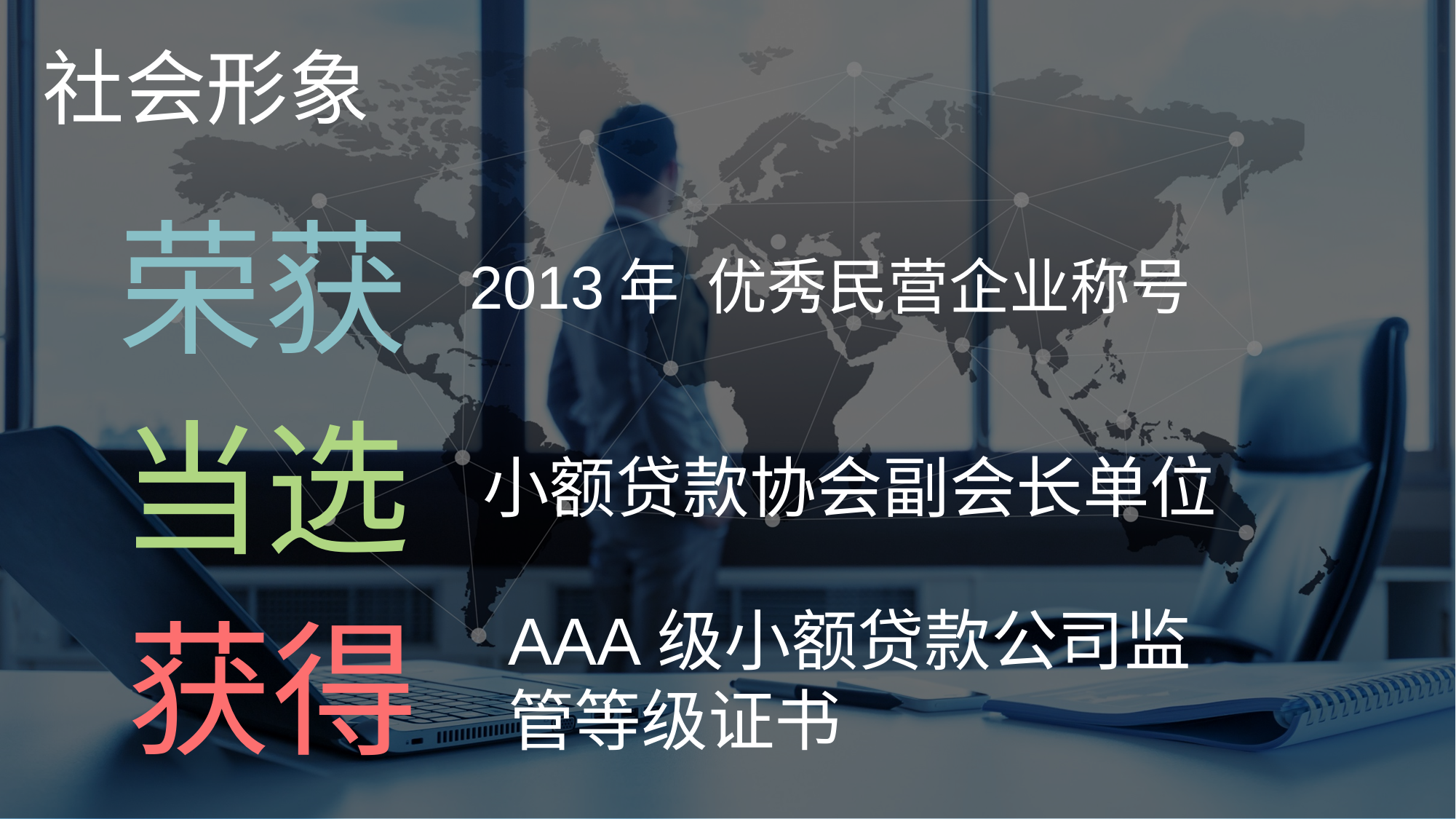

社会形象
荣获
2013年  优秀民营企业称号
当选
小额贷款协会副会长单位
获得
AAA级小额贷款公司监
管等级证书